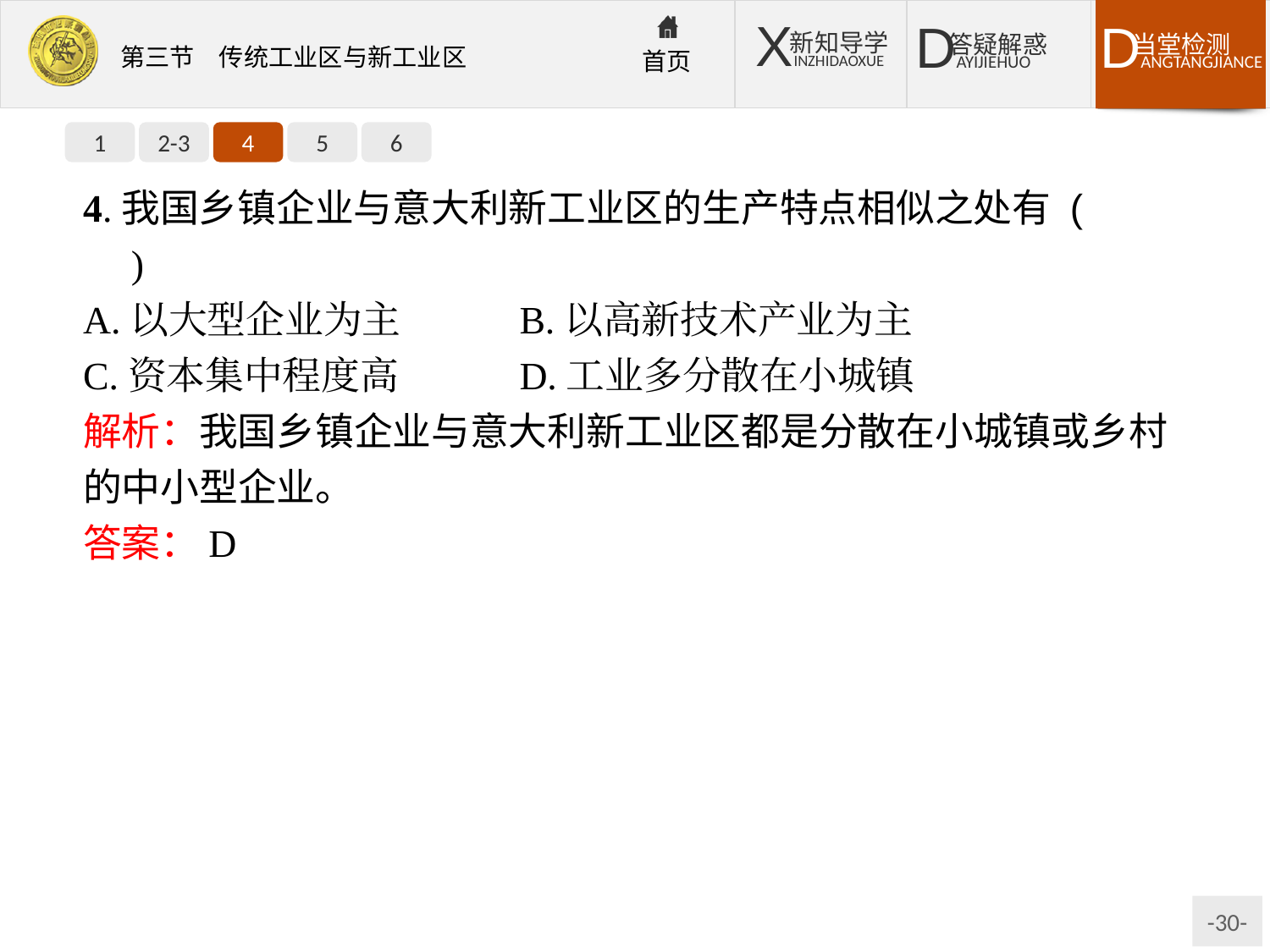

1
2-3
4
5
6
4.我国乡镇企业与意大利新工业区的生产特点相似之处有 (　　)
A.以大型企业为主	B.以高新技术产业为主
C.资本集中程度高	D.工业多分散在小城镇
解析：我国乡镇企业与意大利新工业区都是分散在小城镇或乡村的中小型企业。
答案：D